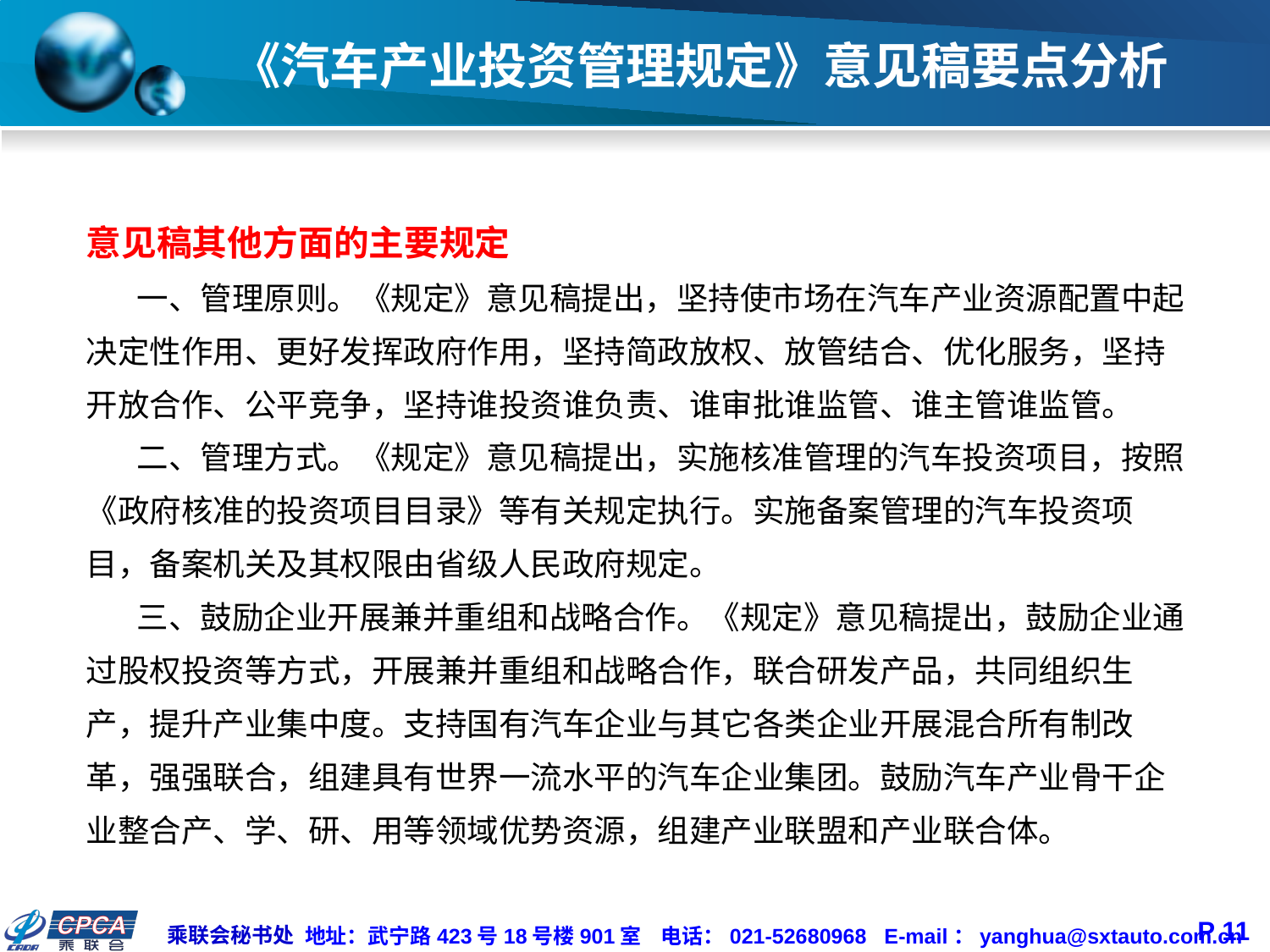

# 《汽车产业投资管理规定》意见稿要点分析
意见稿其他方面的主要规定
      一、管理原则。《规定》意见稿提出，坚持使市场在汽车产业资源配置中起决定性作用、更好发挥政府作用，坚持简政放权、放管结合、优化服务，坚持开放合作、公平竞争，坚持谁投资谁负责、谁审批谁监管、谁主管谁监管。
      二、管理方式。《规定》意见稿提出，实施核准管理的汽车投资项目，按照《政府核准的投资项目目录》等有关规定执行。实施备案管理的汽车投资项目，备案机关及其权限由省级人民政府规定。
      三、鼓励企业开展兼并重组和战略合作。《规定》意见稿提出，鼓励企业通过股权投资等方式，开展兼并重组和战略合作，联合研发产品，共同组织生产，提升产业集中度。支持国有汽车企业与其它各类企业开展混合所有制改革，强强联合，组建具有世界一流水平的汽车企业集团。鼓励汽车产业骨干企业整合产、学、研、用等领域优势资源，组建产业联盟和产业联合体。